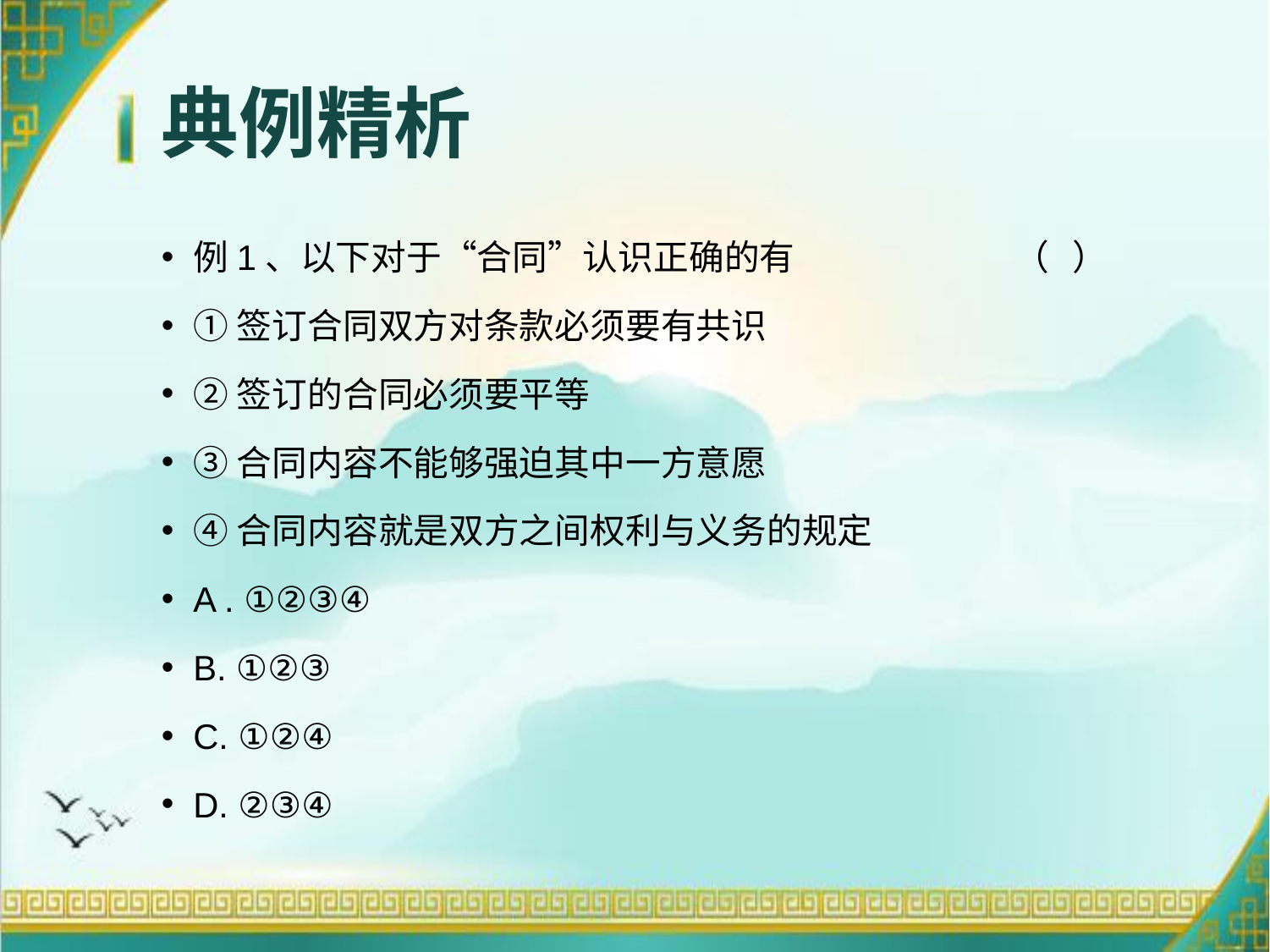

# 典例精析
例1、以下对于“合同”认识正确的有                            （   ）
①签订合同双方对条款必须要有共识
②签订的合同必须要平等
③合同内容不能够强迫其中一方意愿
④合同内容就是双方之间权利与义务的规定
A . ①②③④
B. ①②③
C. ①②④
D. ②③④